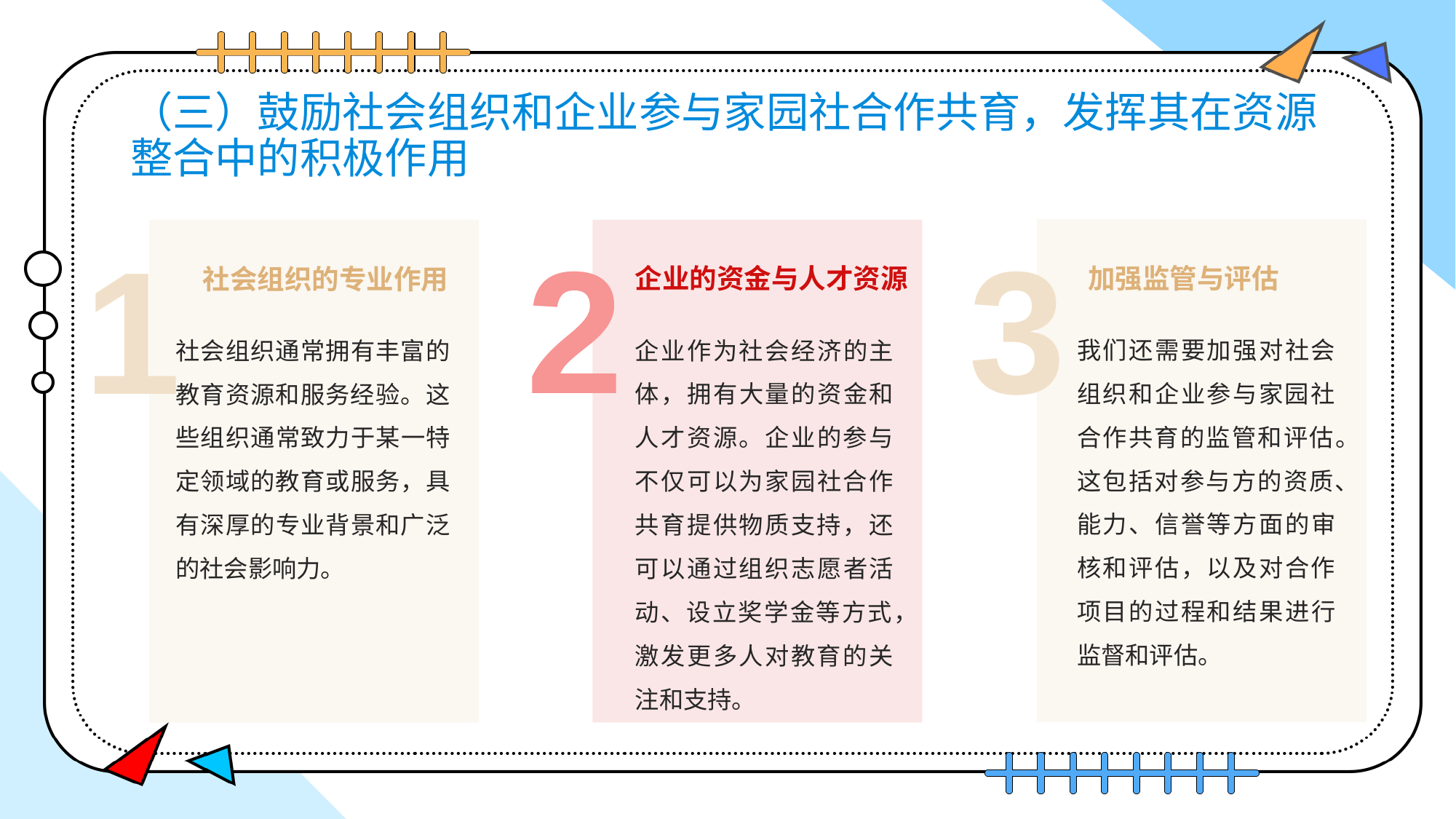

# （三）鼓励社会组织和企业参与家园社合作共育，发挥其在资源整合中的积极作用
3
2

1
企业的资金与人才资源
加强监管与评估
社会组织的专业作用
我们还需要加强对社会组织和企业参与家园社合作共育的监管和评估。这包括对参与方的资质、能力、信誉等方面的审核和评估，以及对合作项目的过程和结果进行监督和评估。
企业作为社会经济的主体，拥有大量的资金和人才资源。企业的参与不仅可以为家园社合作共育提供物质支持，还可以通过组织志愿者活动、设立奖学金等方式，激发更多人对教育的关注和支持。
社会组织通常拥有丰富的教育资源和服务经验。这些组织通常致力于某一特定领域的教育或服务，具有深厚的专业背景和广泛的社会影响力。